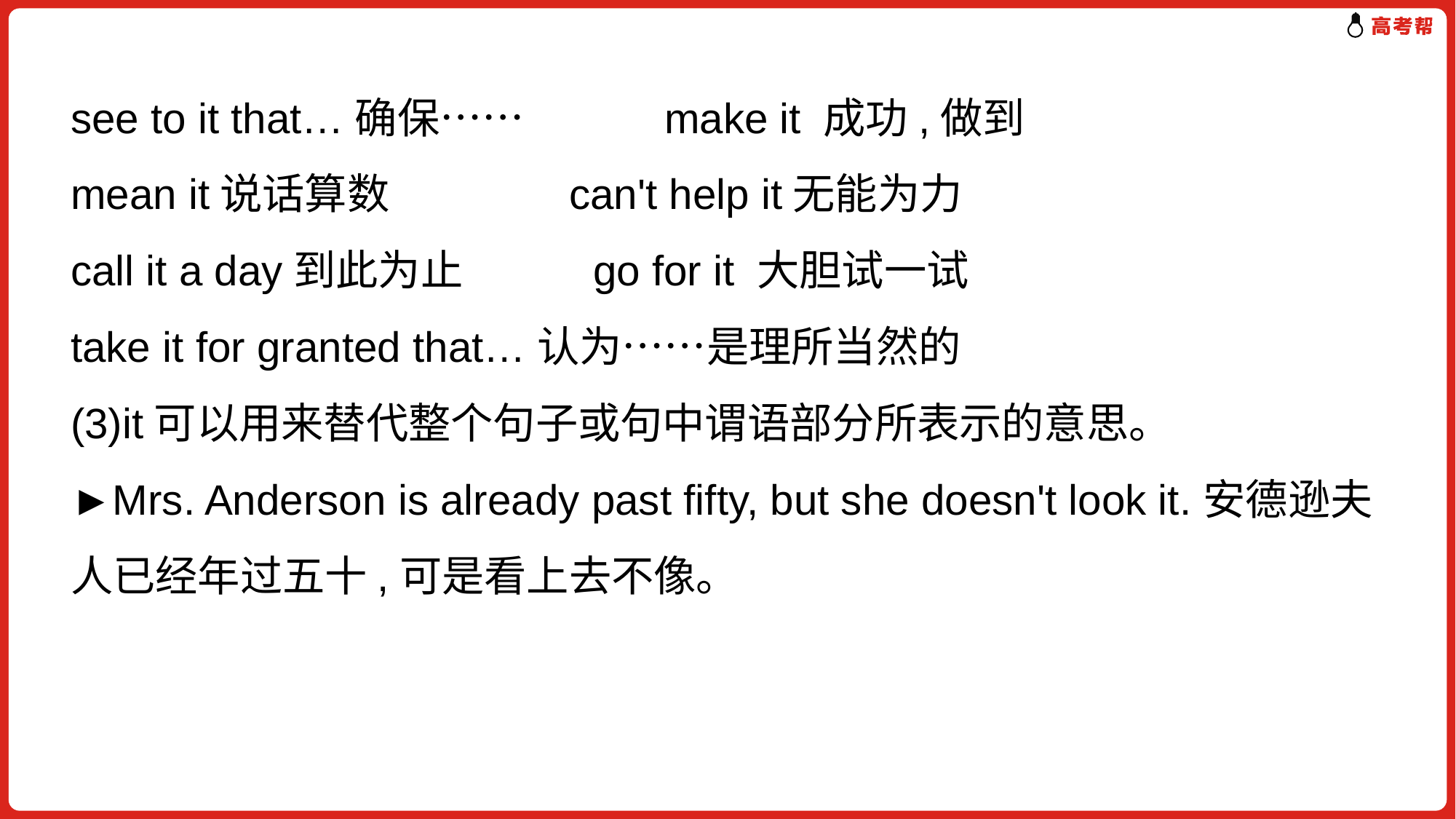

see to it that…确保……	    make it 成功,做到
mean it说话算数	                 can't help it无能为力
call it a day到此为止	        go for it 大胆试一试
take it for granted that…认为……是理所当然的
(3)it可以用来替代整个句子或句中谓语部分所表示的意思。
►Mrs. Anderson is already past fifty, but she doesn't look it.安德逊夫人已经年过五十,可是看上去不像。